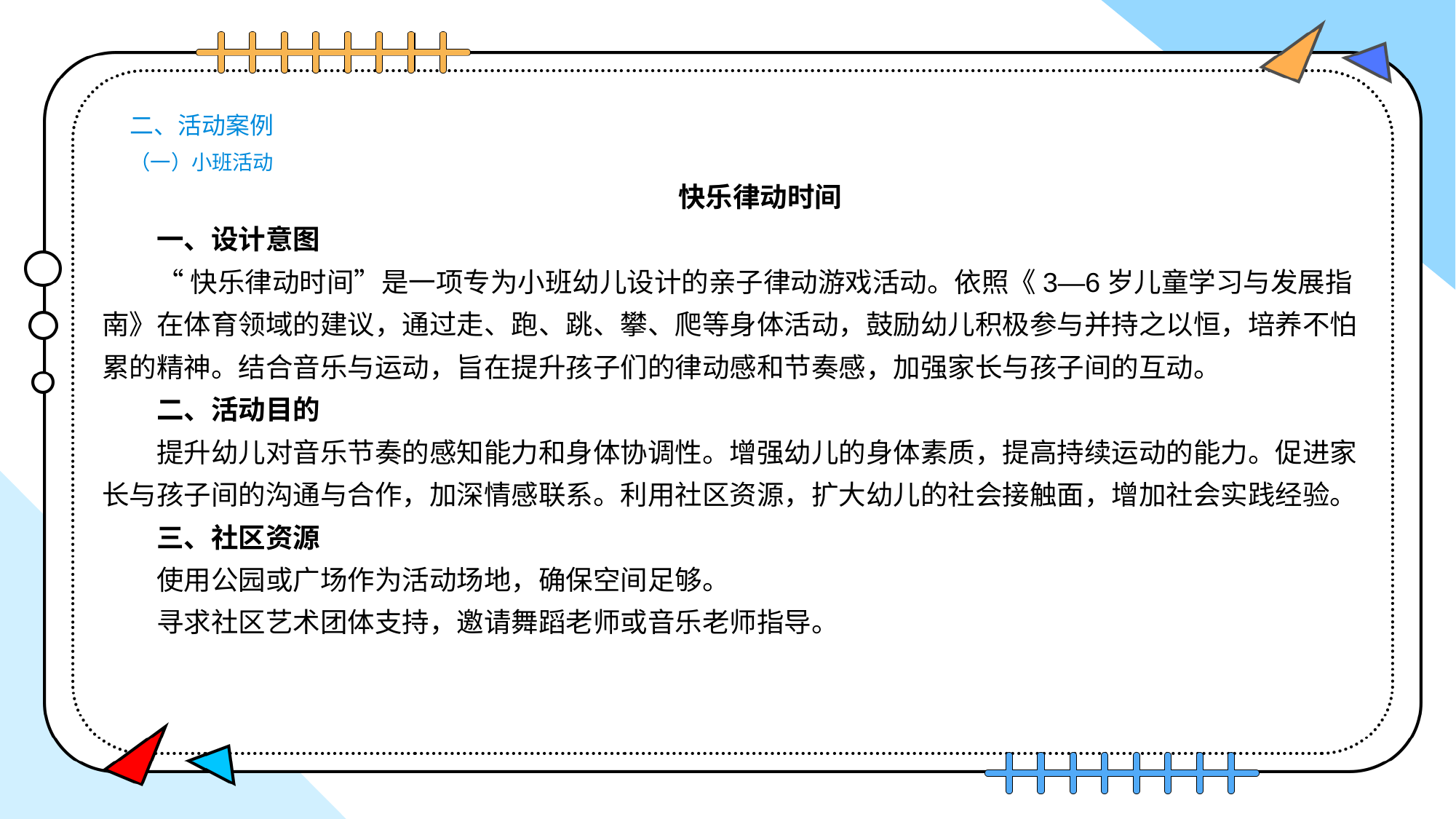

# 二、活动案例 （一）小班活动
快乐律动时间
一、设计意图
“快乐律动时间”是一项专为小班幼儿设计的亲子律动游戏活动。依照《3—6岁儿童学习与发展指南》在体育领域的建议，通过走、跑、跳、攀、爬等身体活动，鼓励幼儿积极参与并持之以恒，培养不怕累的精神。结合音乐与运动，旨在提升孩子们的律动感和节奏感，加强家长与孩子间的互动。
二、活动目的
提升幼儿对音乐节奏的感知能力和身体协调性。增强幼儿的身体素质，提高持续运动的能力。促进家长与孩子间的沟通与合作，加深情感联系。利用社区资源，扩大幼儿的社会接触面，增加社会实践经验。
三、社区资源
使用公园或广场作为活动场地，确保空间足够。
寻求社区艺术团体支持，邀请舞蹈老师或音乐老师指导。